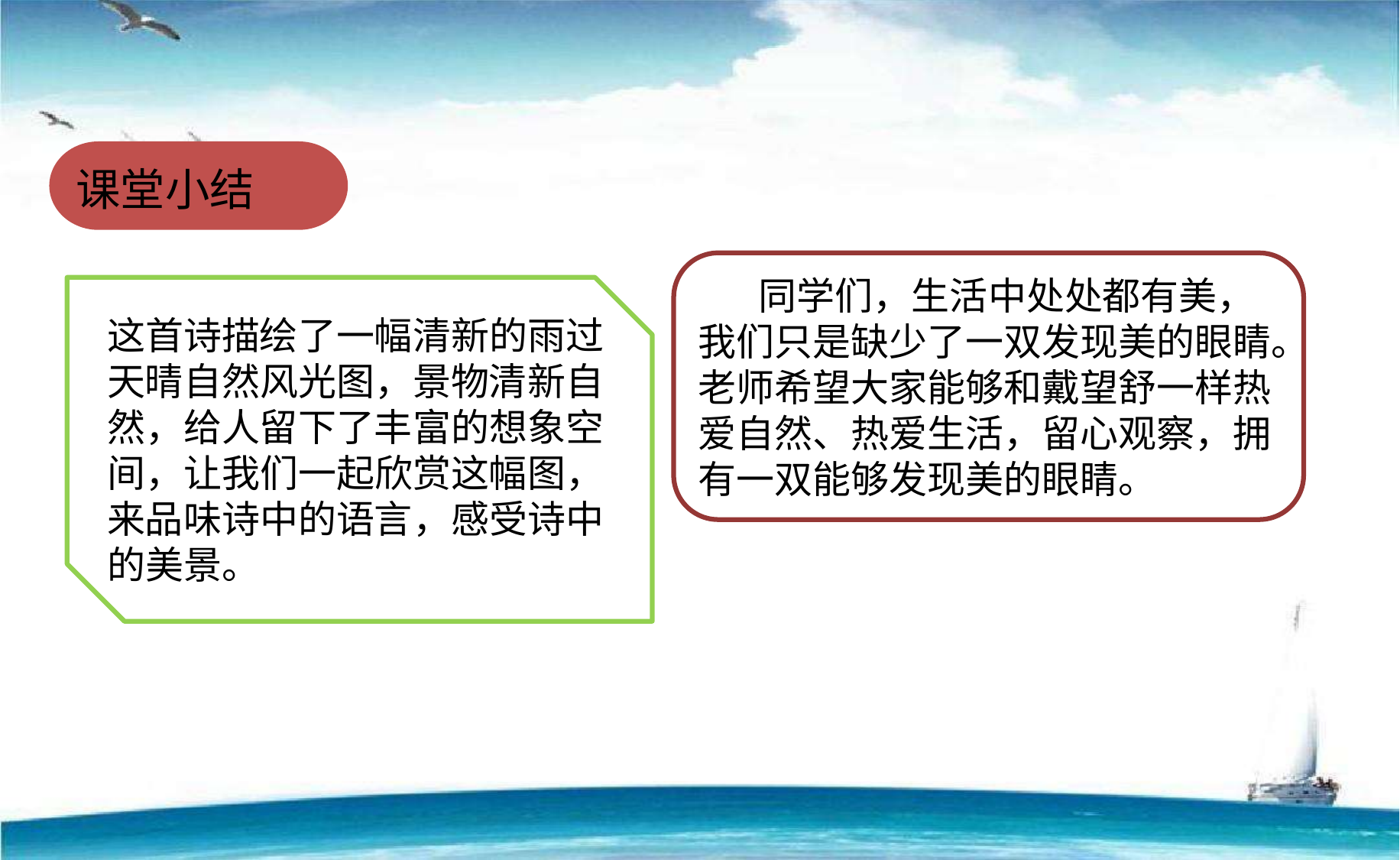

课堂小结
      同学们，生活中处处都有美，我们只是缺少了一双发现美的眼睛。老师希望大家能够和戴望舒一样热爱自然、热爱生活，留心观察，拥有一双能够发现美的眼睛。
这首诗描绘了一幅清新的雨过天晴自然风光图，景物清新自然，给人留下了丰富的想象空间，让我们一起欣赏这幅图，来品味诗中的语言，感受诗中的美景。